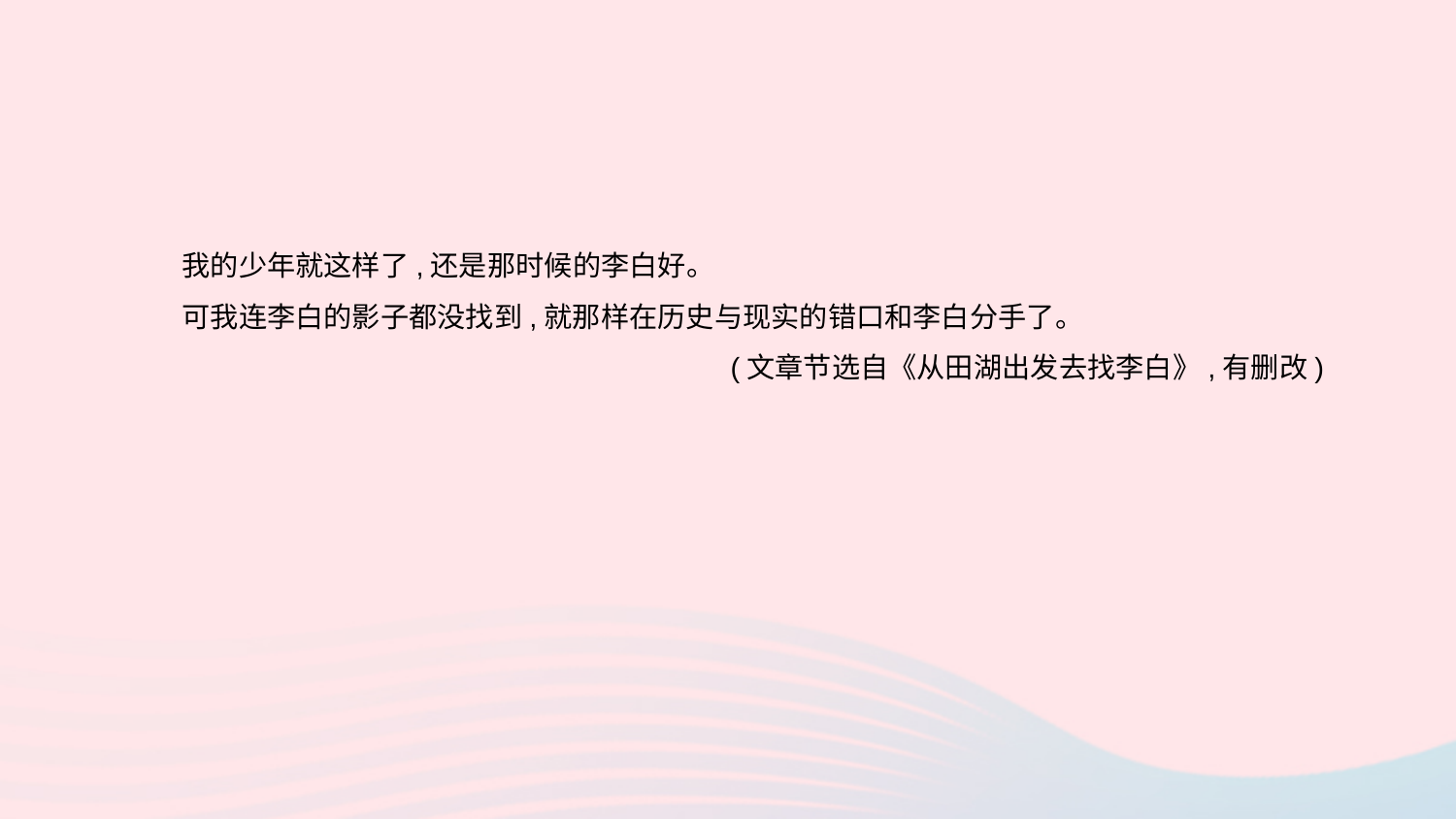

我的少年就这样了,还是那时候的李白好。
可我连李白的影子都没找到,就那样在历史与现实的错口和李白分手了。
(文章节选自《从田湖出发去找李白》,有删改)